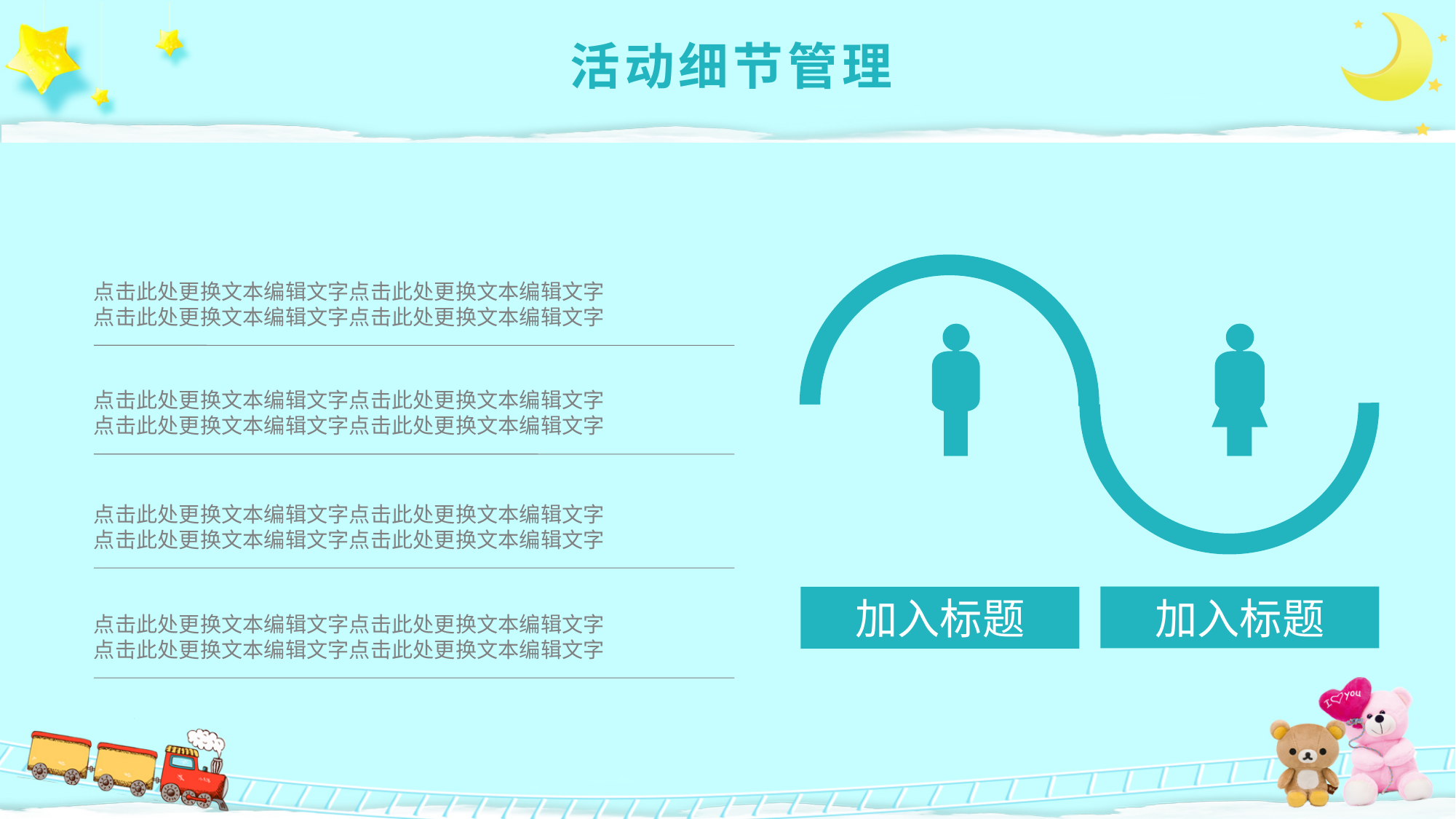

活动细节管理

加入标题
加入标题
点击此处更换文本编辑文字点击此处更换文本编辑文字
点击此处更换文本编辑文字点击此处更换文本编辑文字

点击此处更换文本编辑文字点击此处更换文本编辑文字
点击此处更换文本编辑文字点击此处更换文本编辑文字

点击此处更换文本编辑文字点击此处更换文本编辑文字
点击此处更换文本编辑文字点击此处更换文本编辑文字

点击此处更换文本编辑文字点击此处更换文本编辑文字
点击此处更换文本编辑文字点击此处更换文本编辑文字